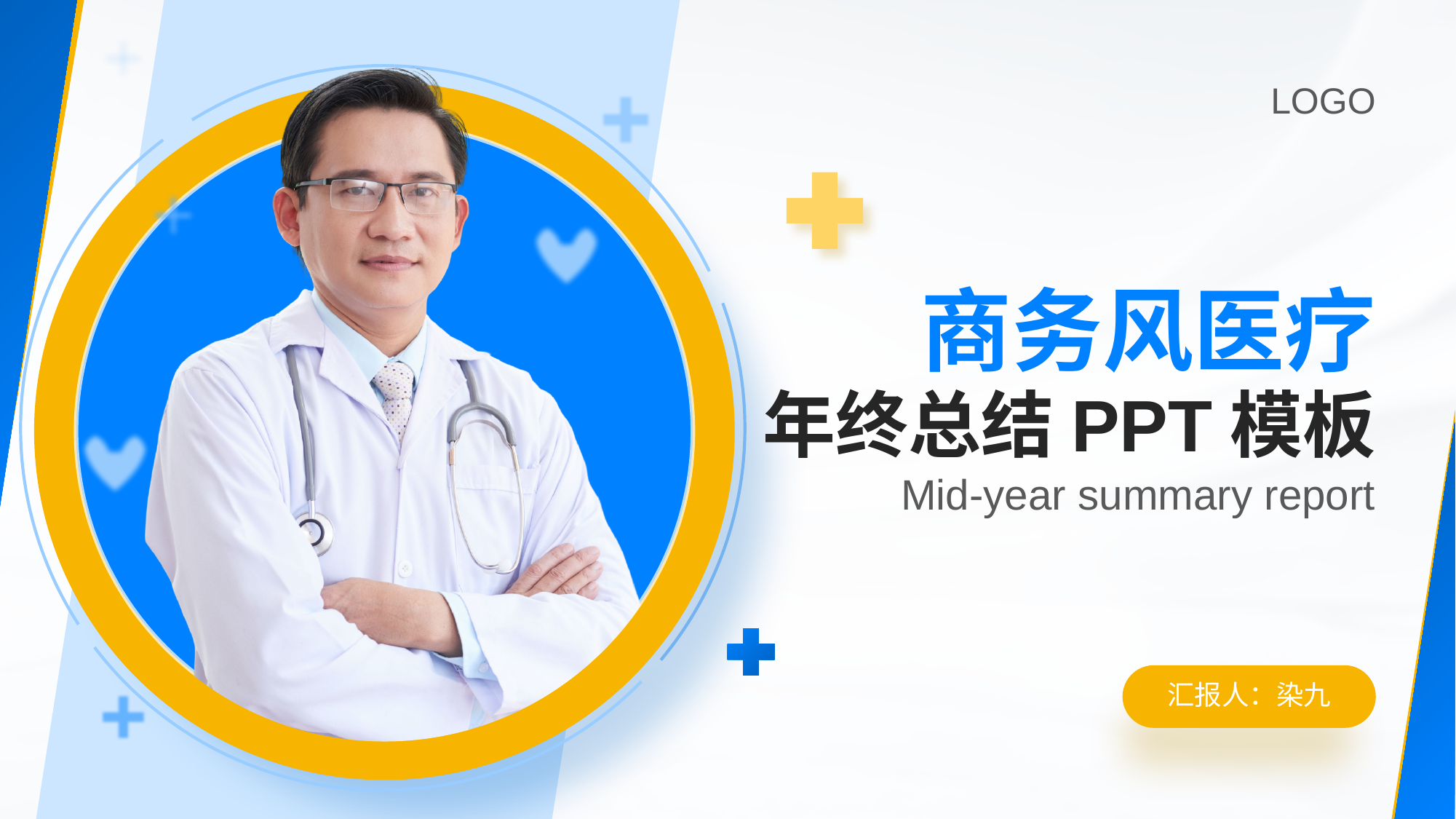

LOGO
商务风医疗
年终总结PPT模板
Mid-year summary report
汇报人：染九